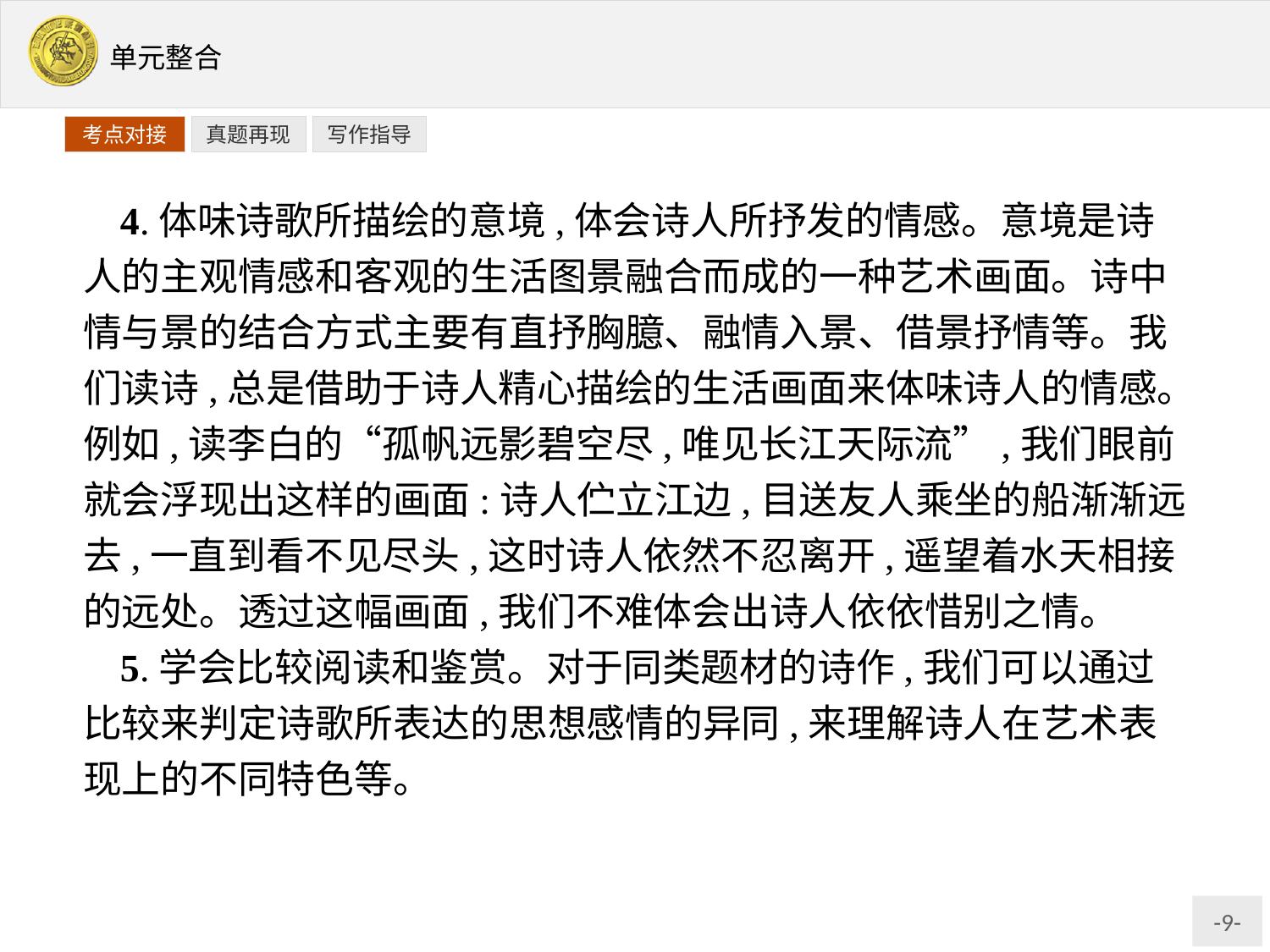

写作指导
考点对接
真题再现
4.体味诗歌所描绘的意境,体会诗人所抒发的情感。意境是诗人的主观情感和客观的生活图景融合而成的一种艺术画面。诗中情与景的结合方式主要有直抒胸臆、融情入景、借景抒情等。我们读诗,总是借助于诗人精心描绘的生活画面来体味诗人的情感。例如,读李白的“孤帆远影碧空尽,唯见长江天际流”,我们眼前就会浮现出这样的画面:诗人伫立江边,目送友人乘坐的船渐渐远去,一直到看不见尽头,这时诗人依然不忍离开,遥望着水天相接的远处。透过这幅画面,我们不难体会出诗人依依惜别之情。
5.学会比较阅读和鉴赏。对于同类题材的诗作,我们可以通过比较来判定诗歌所表达的思想感情的异同,来理解诗人在艺术表现上的不同特色等。